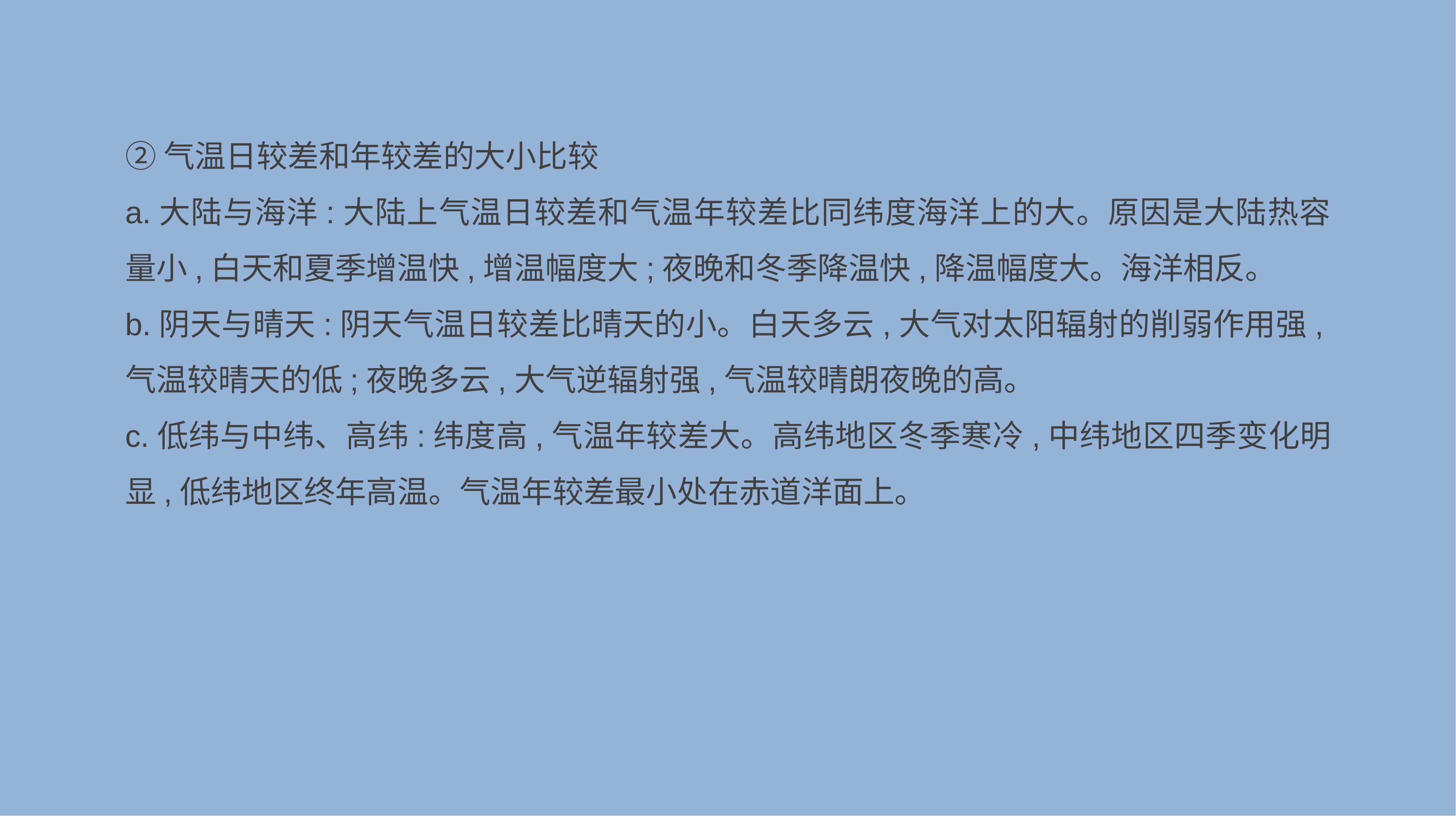

②气温日较差和年较差的大小比较
a.大陆与海洋:大陆上气温日较差和气温年较差比同纬度海洋上的大。原因是大陆热容量小,白天和夏季增温快,增温幅度大;夜晚和冬季降温快,降温幅度大。海洋相反。
b.阴天与晴天:阴天气温日较差比晴天的小。白天多云,大气对太阳辐射的削弱作用强,气温较晴天的低;夜晚多云,大气逆辐射强,气温较晴朗夜晚的高。
c.低纬与中纬、高纬:纬度高,气温年较差大。高纬地区冬季寒冷,中纬地区四季变化明显,低纬地区终年高温。气温年较差最小处在赤道洋面上。